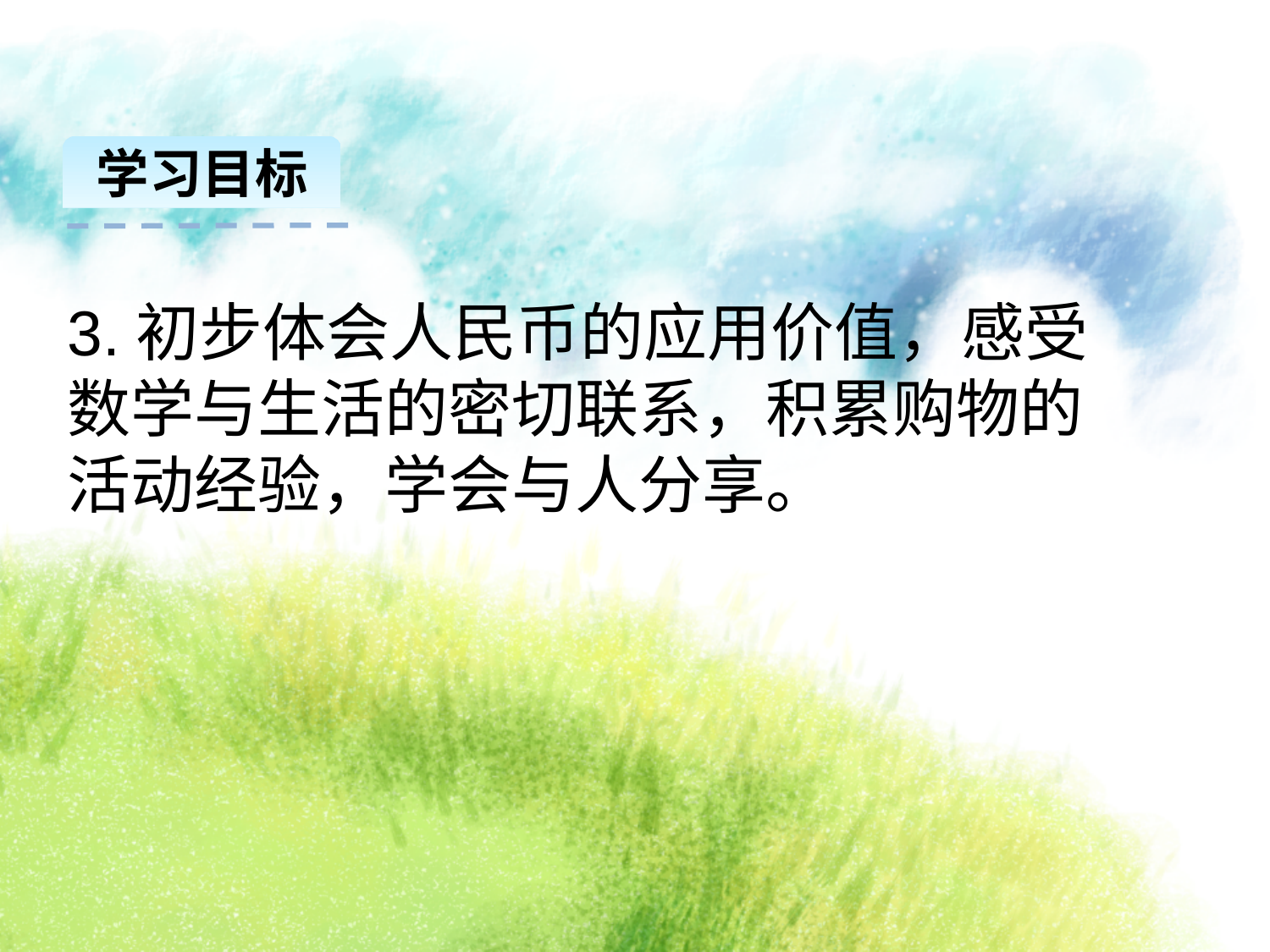

学习目标

3.初步体会人民币的应用价值，感受数学与生活的密切联系，积累购物的活动经验，学会与人分享。